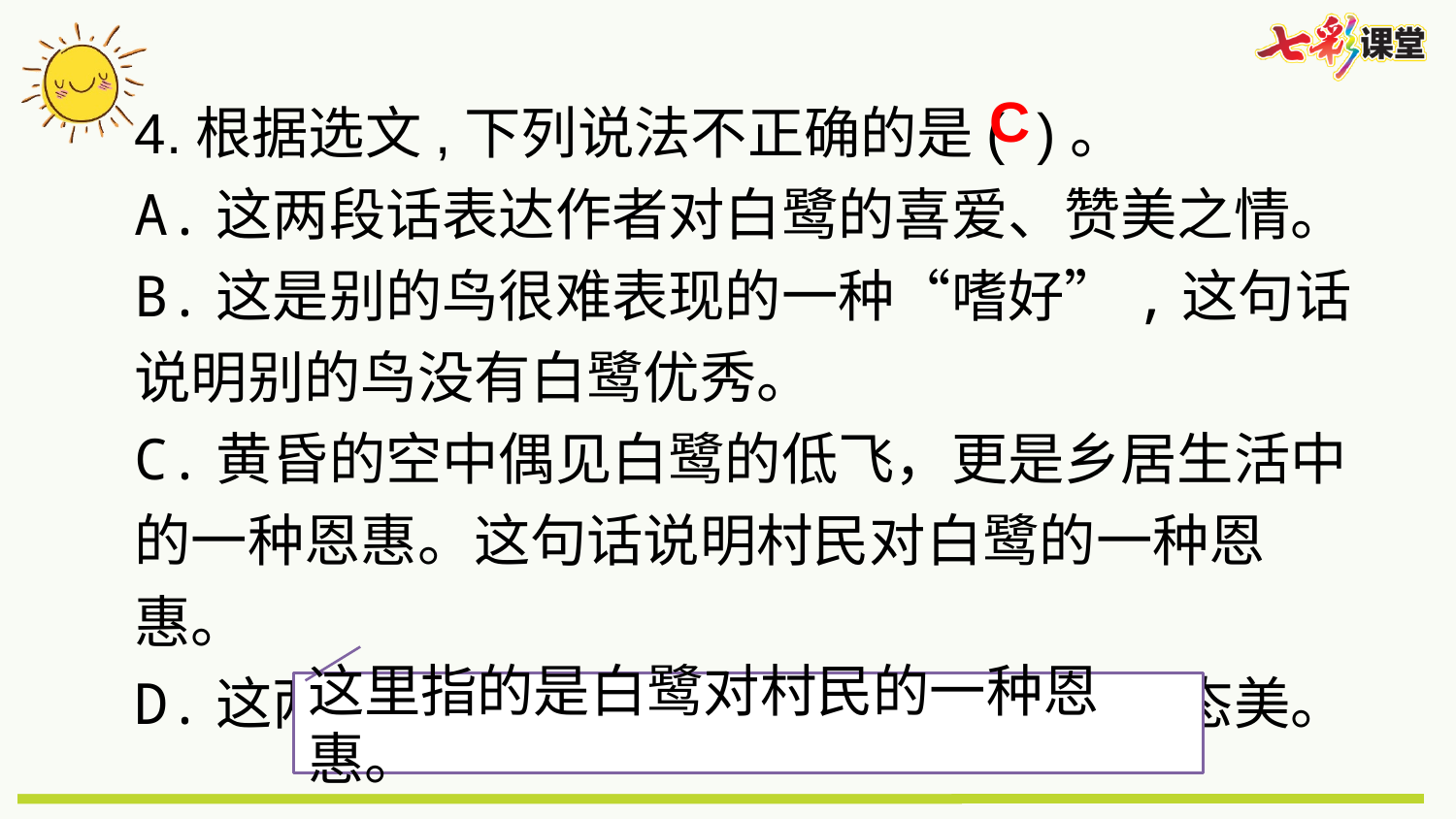

4.根据选文,下列说法不正确的是(  )。
A.这两段话表达作者对白鹭的喜爱、赞美之情。
B.这是别的鸟很难表现的一种“嗜好”,这句话说明别的鸟没有白鹭优秀。
C.黄昏的空中偶见白鹭的低飞，更是乡居生活中的一种恩惠。这句话说明村民对白鹭的一种恩惠。
D.这两段话主要描写了白鹭的动态美和静态美。
C
这里指的是白鹭对村民的一种恩惠。